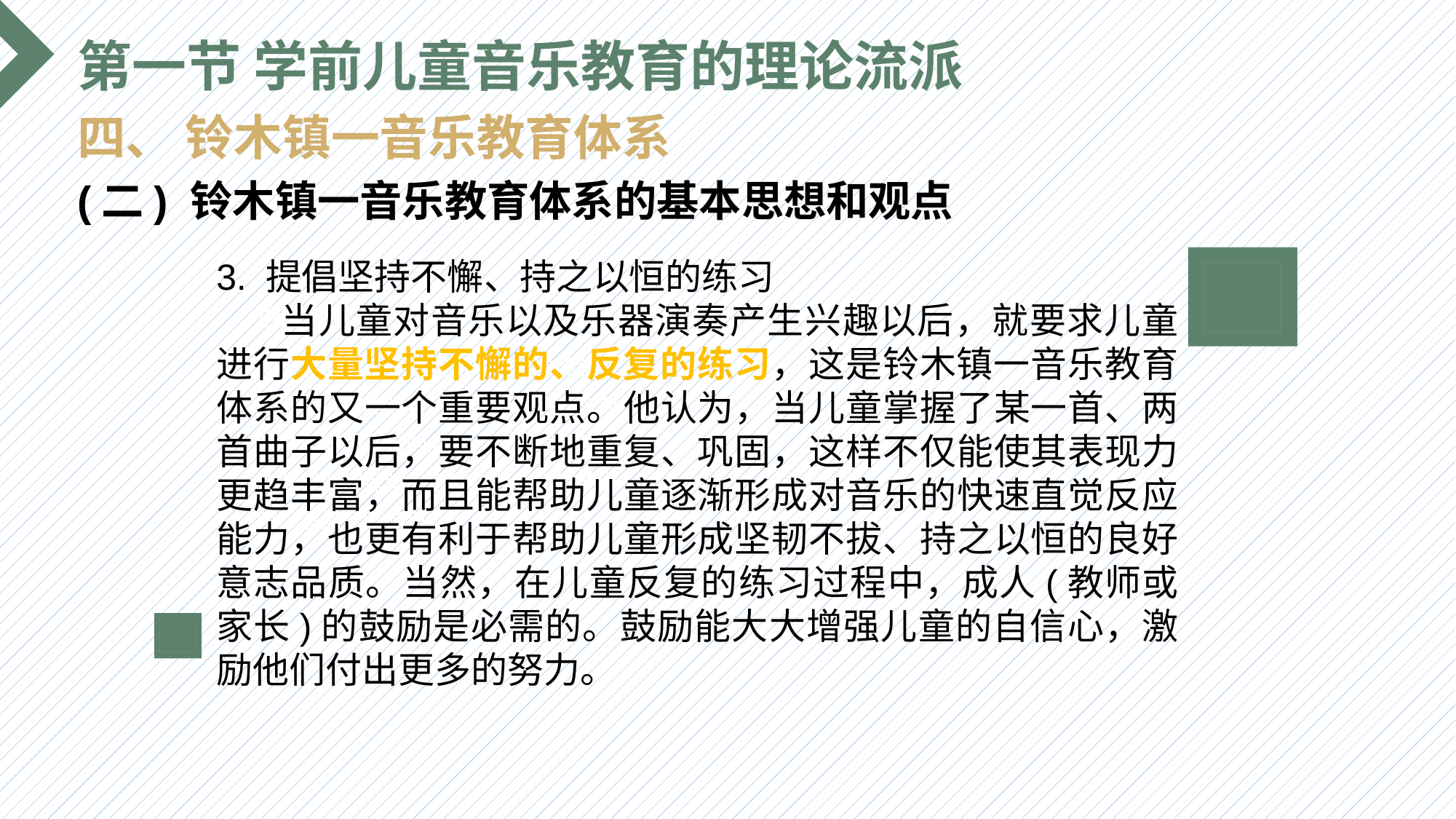

第一节 学前儿童音乐教育的理论流派
四、 铃木镇一音乐教育体系
(二) 铃木镇一音乐教育体系的基本思想和观点

3. 提倡坚持不懈、持之以恒的练习
      当儿童对音乐以及乐器演奏产生兴趣以后，就要求儿童进行大量坚持不懈的、反复的练习，这是铃木镇一音乐教育体系的又一个重要观点。他认为，当儿童掌握了某一首、两首曲子以后，要不断地重复、巩固，这样不仅能使其表现力更趋丰富，而且能帮助儿童逐渐形成对音乐的快速直觉反应能力，也更有利于帮助儿童形成坚韧不拔、持之以恒的良好意志品质。当然，在儿童反复的练习过程中，成人(教师或家长)的鼓励是必需的。鼓励能大大增强儿童的自信心，激励他们付出更多的努力。

选题背景
输入您的内容，请简要说明，言简意赅即可输入您的内容，请简要说明，言简意赅即可输入您的内容，请简要说明，言简意赅即可输入您的内容，请简要说明，言简意赅即可